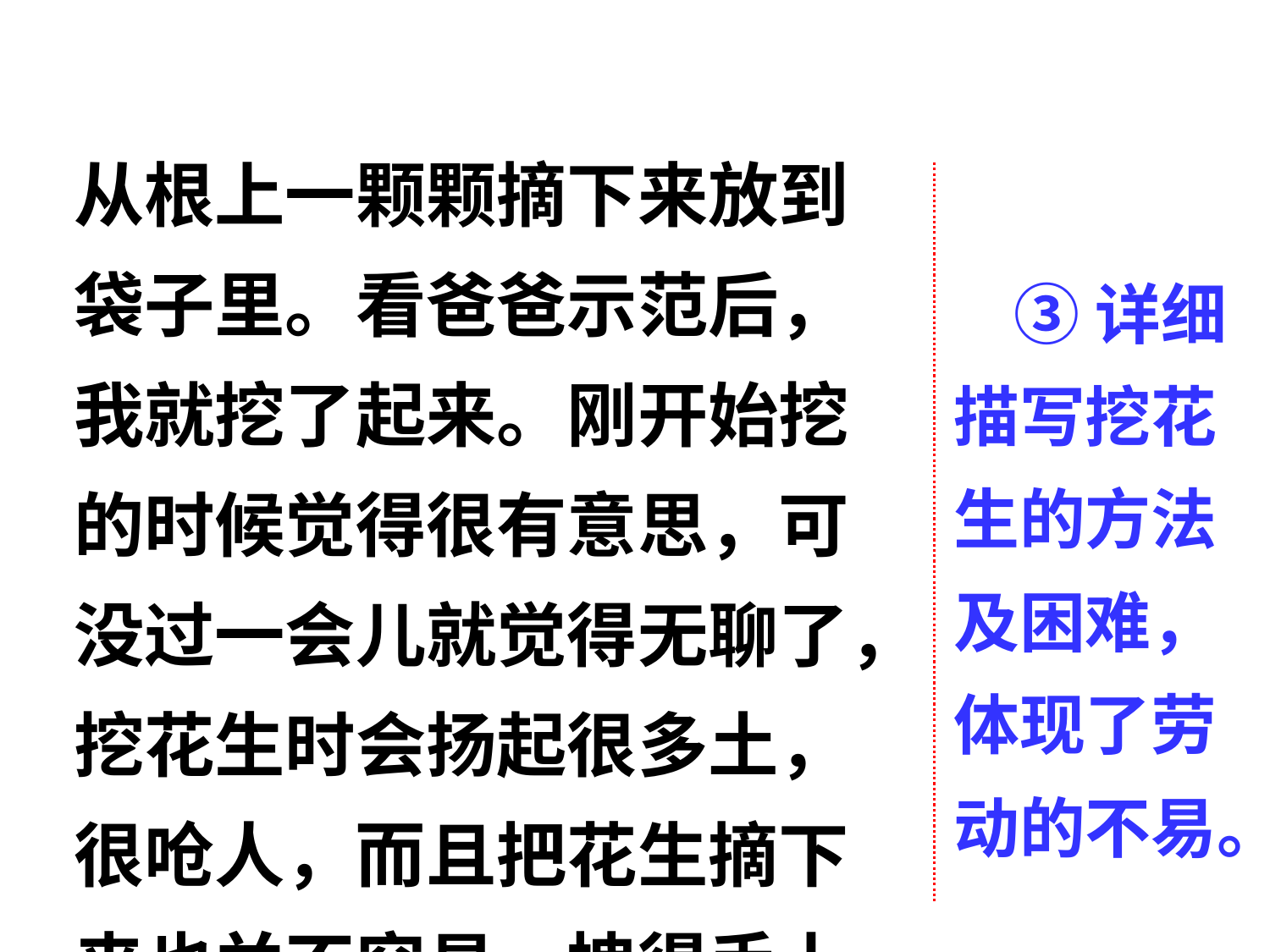

从根上一颗颗摘下来放到袋子里。看爸爸示范后，我就挖了起来。刚开始挖的时候觉得很有意思，可没过一会儿就觉得无聊了，挖花生时会扬起很多土，很呛人，而且把花生摘下来也并不容易，拽得手上都是土，还很疼。③
    ③详细描写挖花生的方法及困难，体现了劳动的不易。